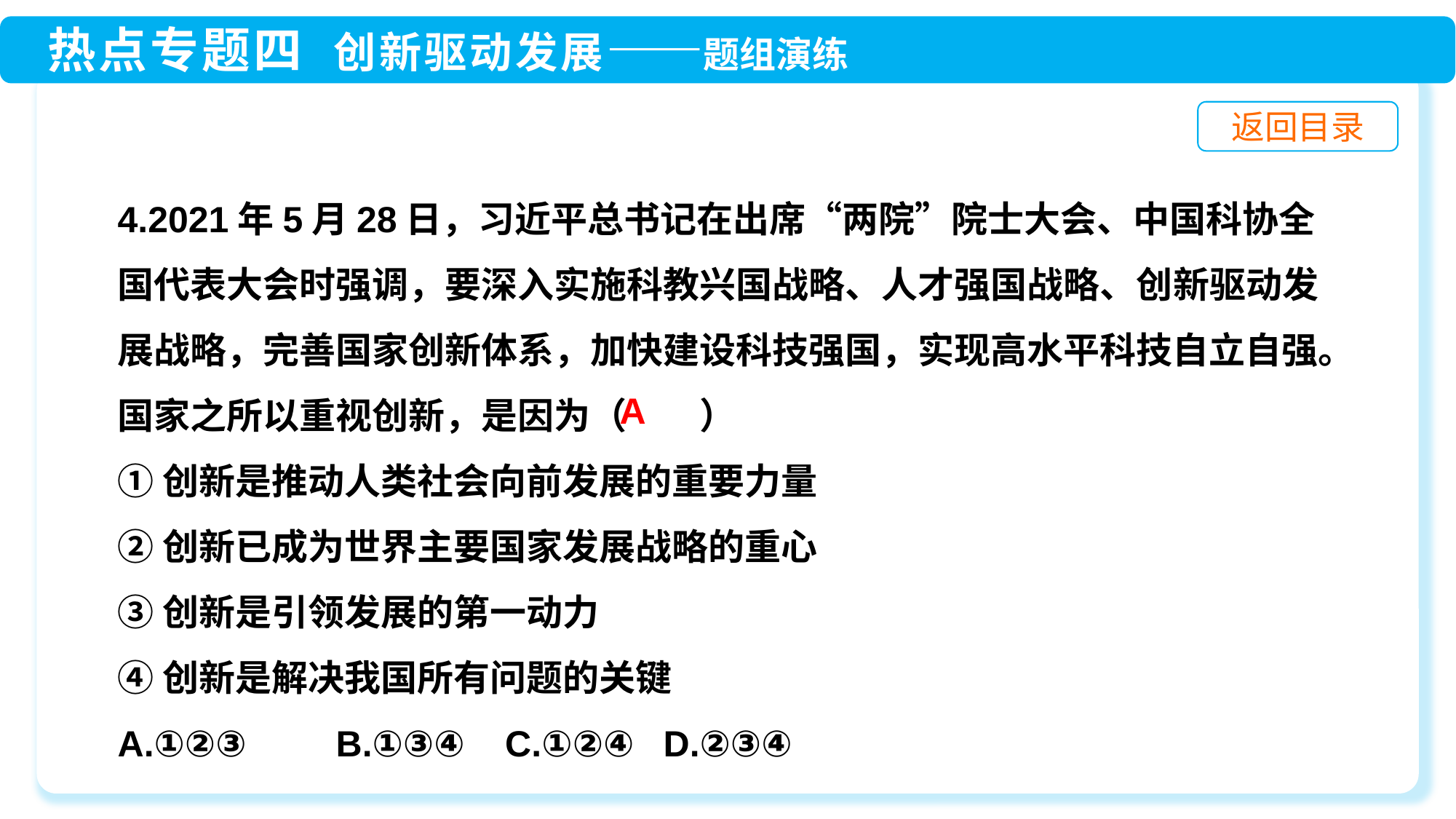

4.2021年5月28日，习近平总书记在出席“两院”院士大会、中国科协全国代表大会时强调，要深入实施科教兴国战略、人才强国战略、创新驱动发展战略，完善国家创新体系，加快建设科技强国，实现高水平科技自立自强。国家之所以重视创新，是因为（　　）
①创新是推动人类社会向前发展的重要力量
②创新已成为世界主要国家发展战略的重心
③创新是引领发展的第一动力
④创新是解决我国所有问题的关键
A.①②③	B.①③④    C.①②④	D.②③④
A